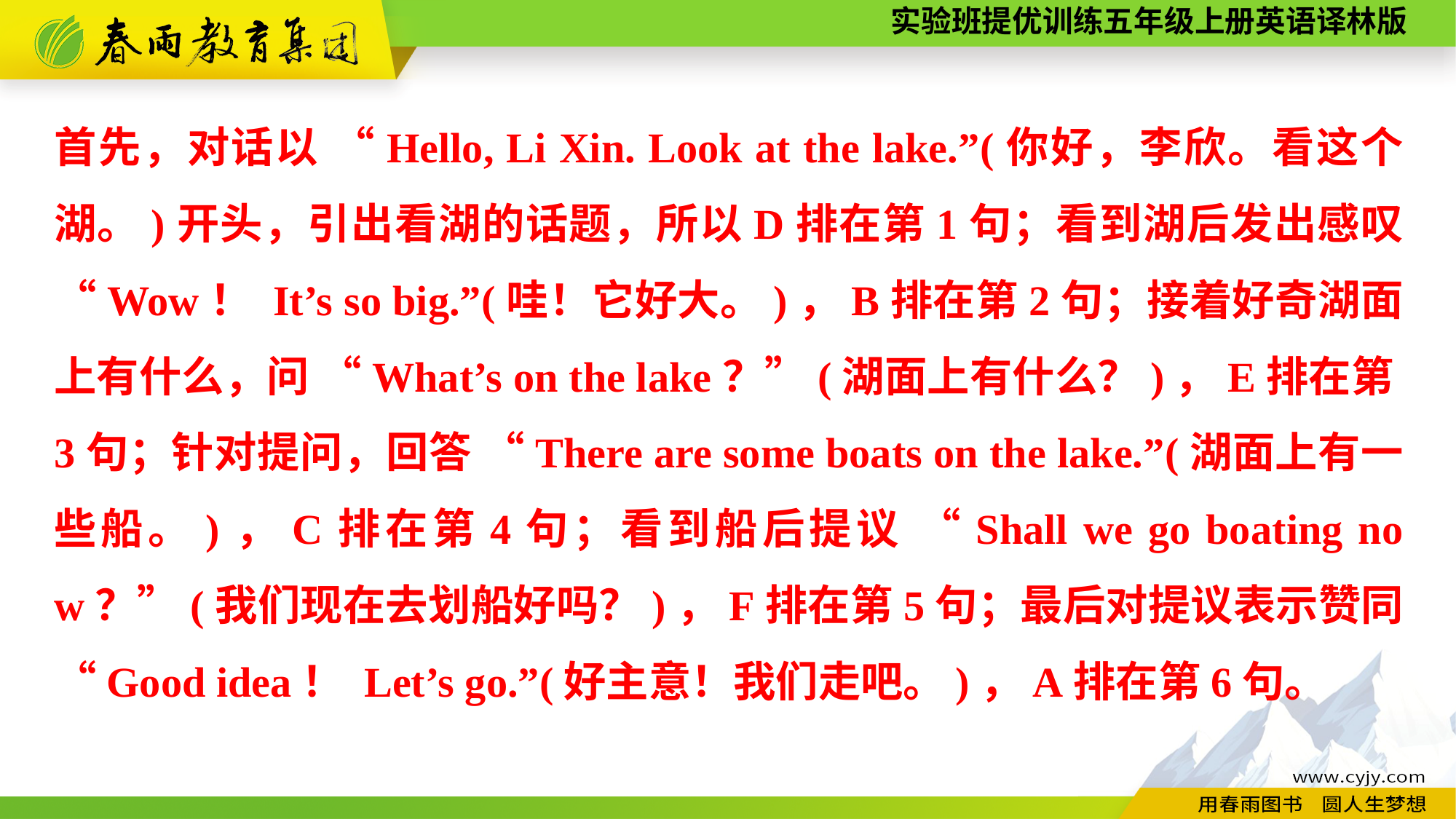

首先，对话以 “Hello, Li Xin. Look at the lake.”(你好，李欣。看这个湖。)开头，引出看湖的话题，所以D排在第1句；看到湖后发出感叹 “Wow！ It’s so big.”(哇！它好大。)，B排在第2句；接着好奇湖面上有什么，问 “What’s on the lake？”(湖面上有什么？)，E排在第3句；针对提问，回答 “There are some boats on the lake.”(湖面上有一些船。)，C排在第4句；看到船后提议 “Shall we go boating now？”(我们现在去划船好吗？)，F排在第5句；最后对提议表示赞同 “Good idea！ Let’s go.”(好主意！我们走吧。)，A排在第6句。